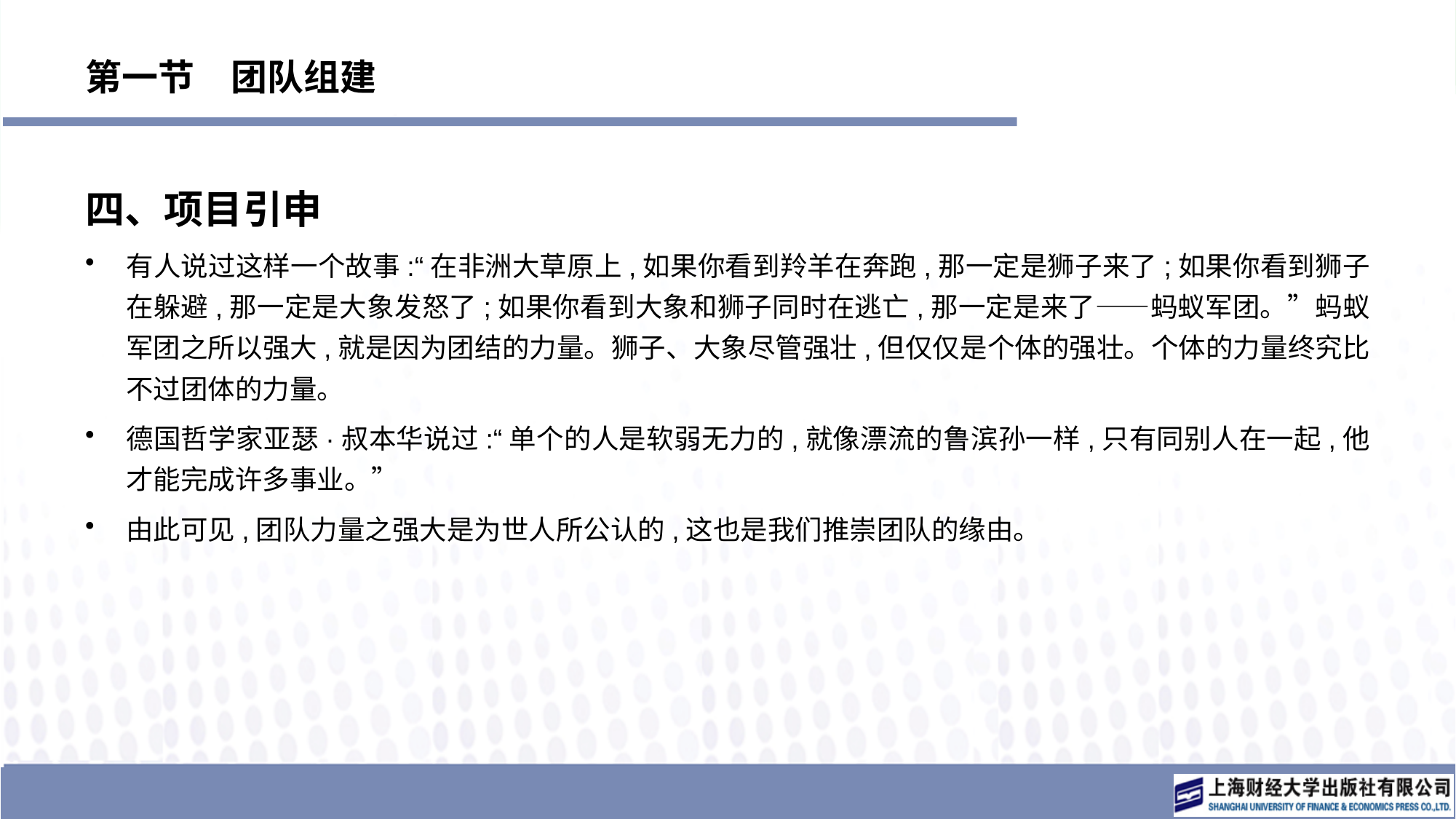

# 第一节　团队组建
四、项目引申
有人说过这样一个故事:“在非洲大草原上,如果你看到羚羊在奔跑,那一定是狮子来了;如果你看到狮子在躲避,那一定是大象发怒了;如果你看到大象和狮子同时在逃亡,那一定是来了——蚂蚁军团。”蚂蚁军团之所以强大,就是因为团结的力量。狮子、大象尽管强壮,但仅仅是个体的强壮。个体的力量终究比不过团体的力量。
德国哲学家亚瑟·叔本华说过:“单个的人是软弱无力的,就像漂流的鲁滨孙一样,只有同别人在一起,他才能完成许多事业。”
由此可见,团队力量之强大是为世人所公认的,这也是我们推崇团队的缘由。